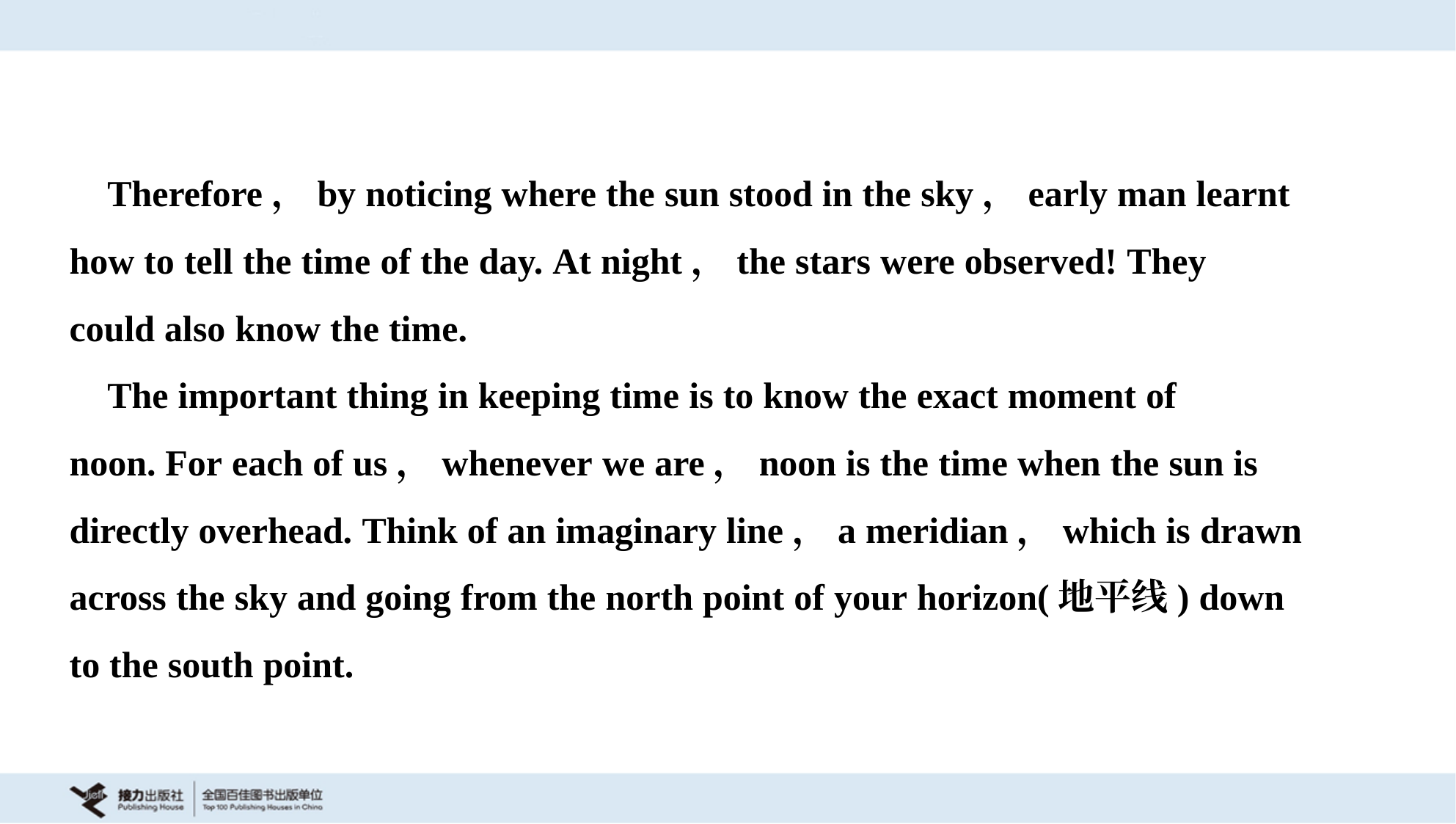

Therefore，by noticing where the sun stood in the sky，early man learnt
how to tell the time of the day. At night，the stars were observed! They
could also know the time.
    The important thing in keeping time is to know the exact moment of
noon. For each of us，whenever we are，noon is the time when the sun is
directly overhead. Think of an imaginary line，a meridian，which is drawn
across the sky and going from the north point of your horizon(地平线) down
to the south point.